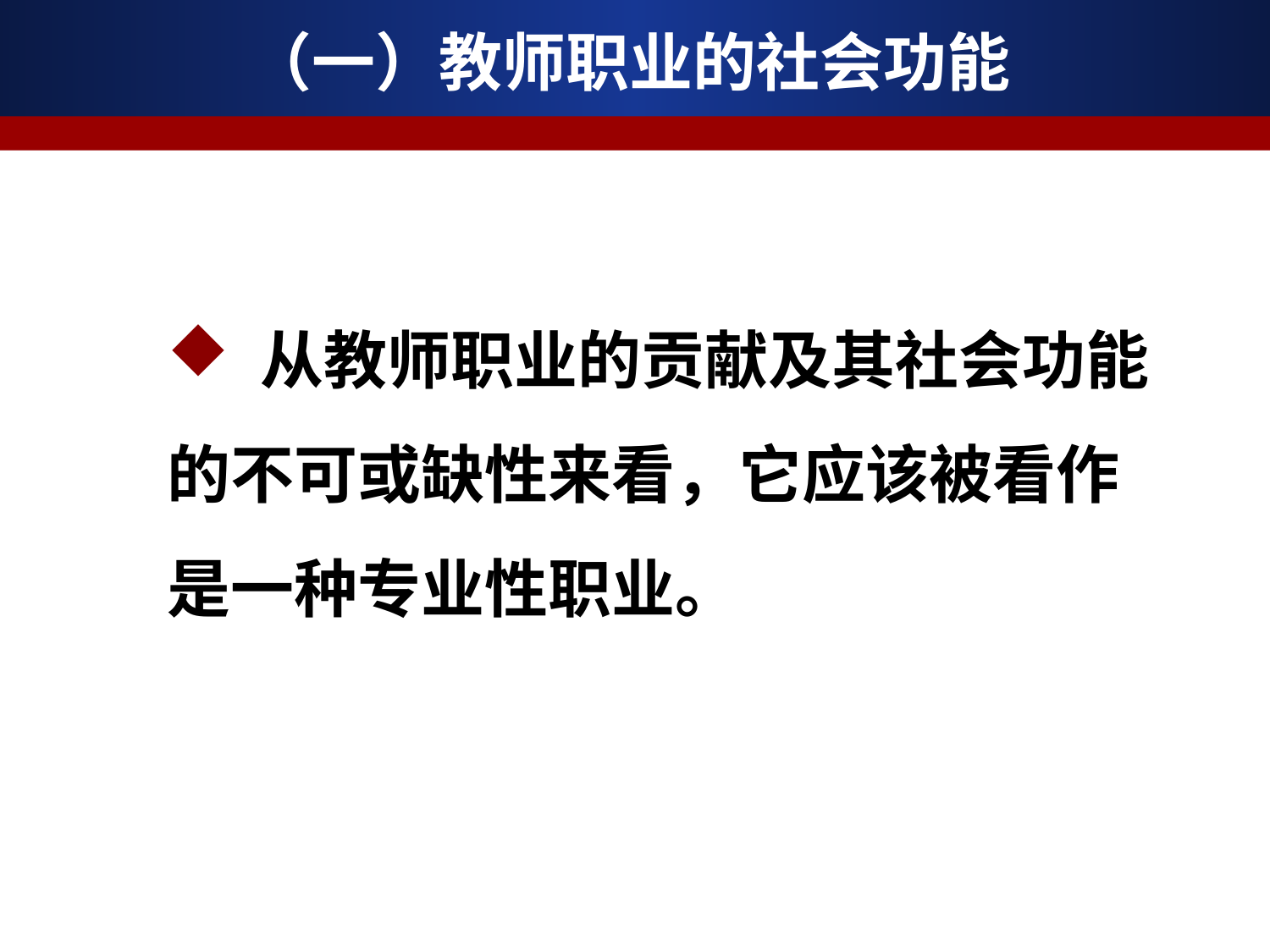

# （一）教师职业的社会功能
 从教师职业的贡献及其社会功能的不可或缺性来看，它应该被看作是一种专业性职业。